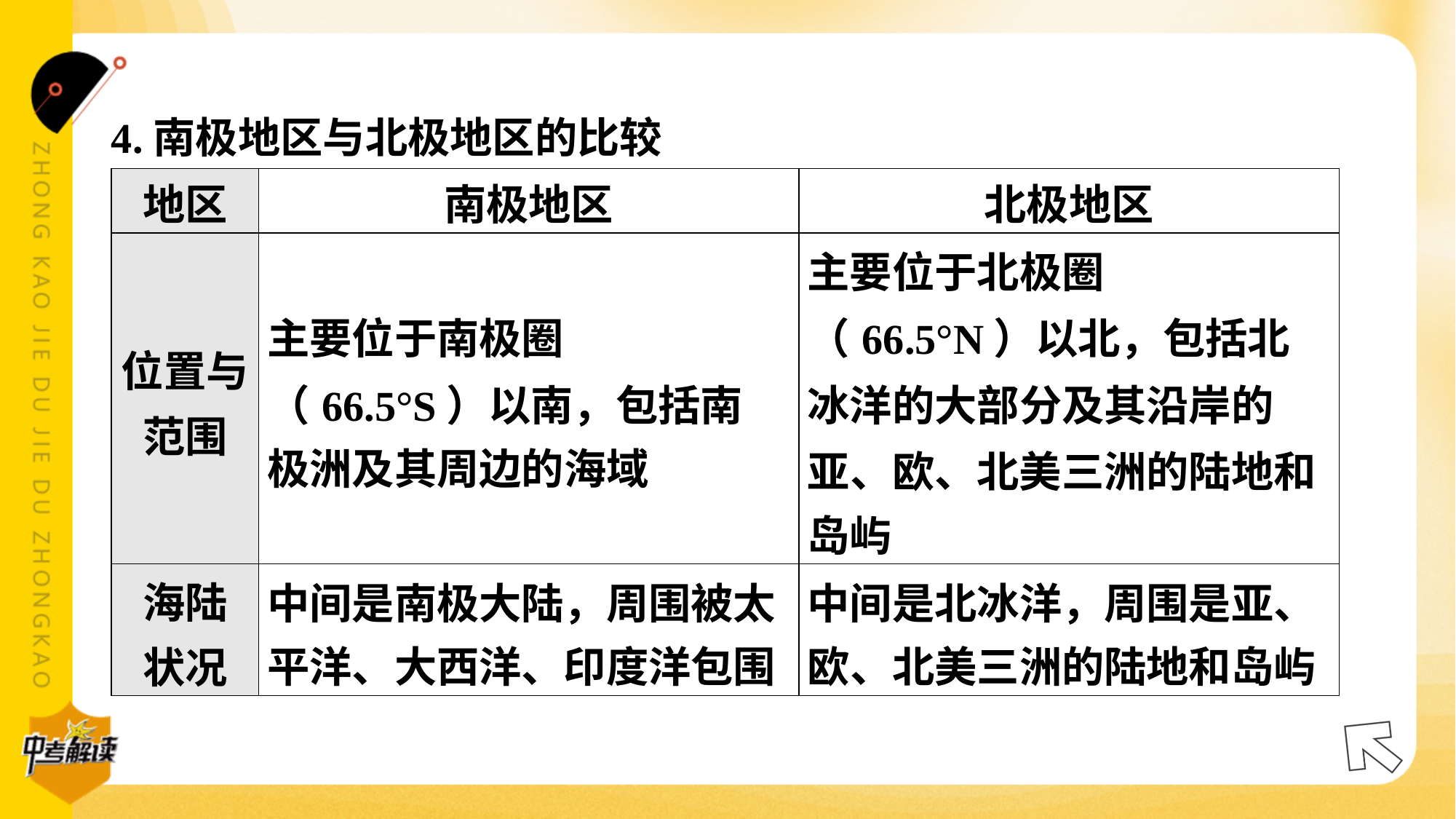

4.南极地区与北极地区的比较
| 地区 | 南极地区 | 北极地区 |
| --- | --- | --- |
| 位置与 范围 | 主要位于南极圈 （66.5°S）以南，包括南 极洲及其周边的海域 | 主要位于北极圈 （66.5°N）以北，包括北 冰洋的大部分及其沿岸的 亚、欧、北美三洲的陆地和 岛屿 |
| 海陆 状况 | 中间是南极大陆，周围被太 平洋、大西洋、印度洋包围 | 中间是北冰洋，周围是亚、 欧、北美三洲的陆地和岛屿 |